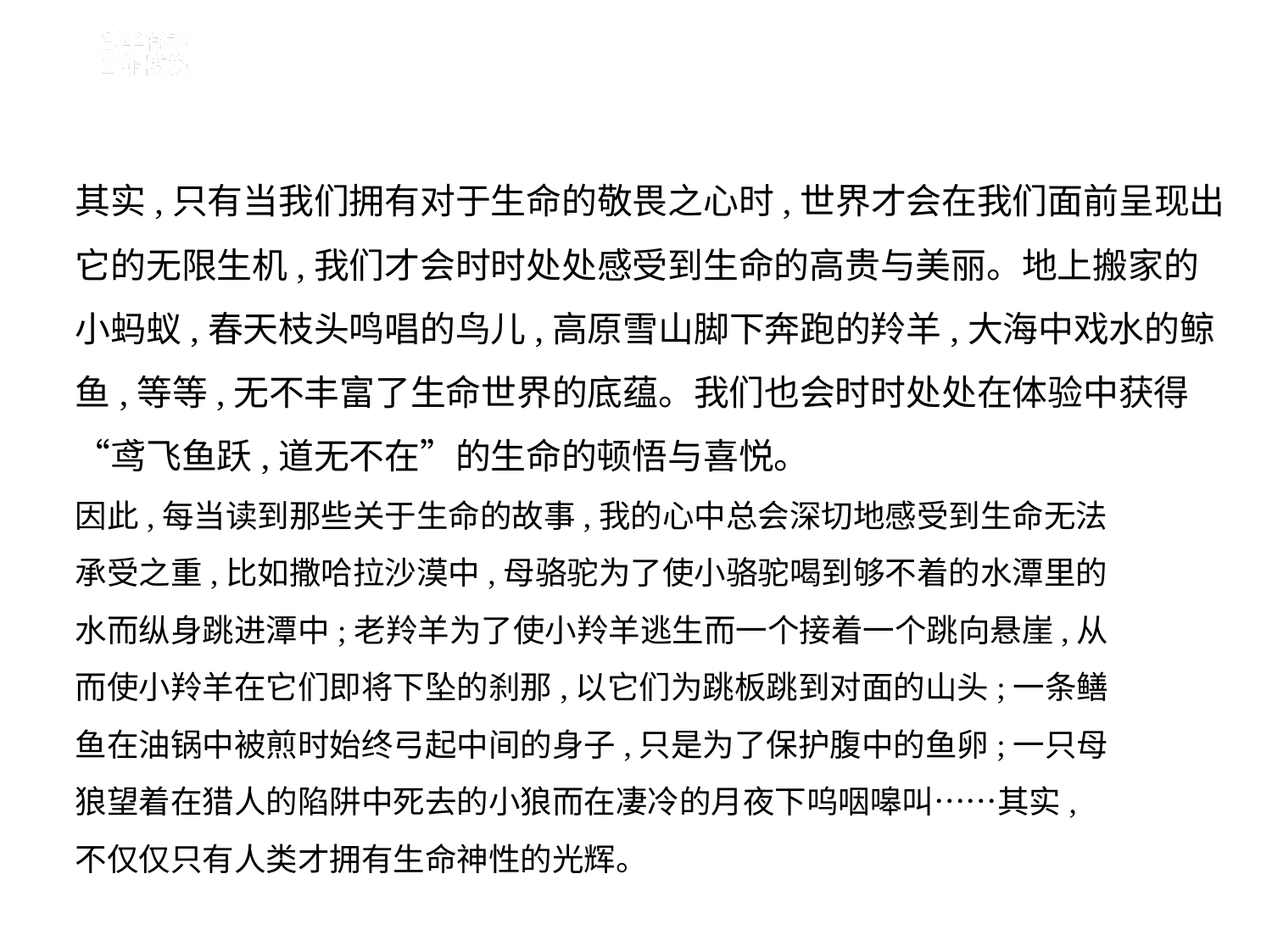

其实,只有当我们拥有对于生命的敬畏之心时,世界才会在我们面前呈现出
它的无限生机,我们才会时时处处感受到生命的高贵与美丽。地上搬家的
小蚂蚁,春天枝头鸣唱的鸟儿,高原雪山脚下奔跑的羚羊,大海中戏水的鲸
鱼,等等,无不丰富了生命世界的底蕴。我们也会时时处处在体验中获得
“鸢飞鱼跃,道无不在”的生命的顿悟与喜悦。
因此,每当读到那些关于生命的故事,我的心中总会深切地感受到生命无法
承受之重,比如撒哈拉沙漠中,母骆驼为了使小骆驼喝到够不着的水潭里的
水而纵身跳进潭中;老羚羊为了使小羚羊逃生而一个接着一个跳向悬崖,从
而使小羚羊在它们即将下坠的刹那,以它们为跳板跳到对面的山头;一条鳝
鱼在油锅中被煎时始终弓起中间的身子,只是为了保护腹中的鱼卵;一只母
狼望着在猎人的陷阱中死去的小狼而在凄冷的月夜下呜咽嗥叫……其实,
不仅仅只有人类才拥有生命神性的光辉。